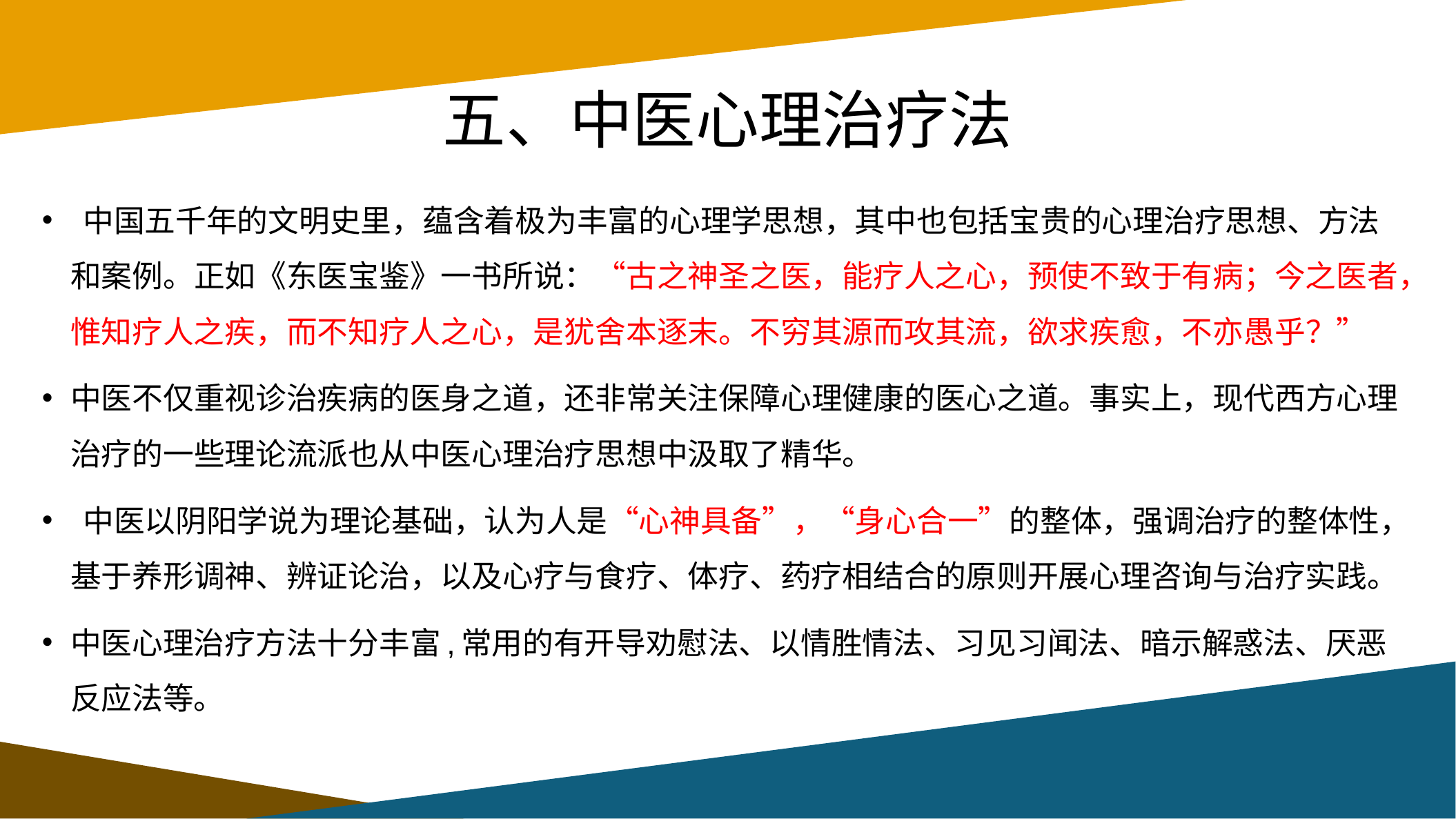

# 五、中医心理治疗法
 中国五千年的文明史里，蕴含着极为丰富的心理学思想，其中也包括宝贵的心理治疗思想、方法和案例。正如《东医宝鉴》一书所说：“古之神圣之医，能疗人之心，预使不致于有病；今之医者，惟知疗人之疾，而不知疗人之心，是犹舍本逐末。不穷其源而攻其流，欲求疾愈，不亦愚乎？”
中医不仅重视诊治疾病的医身之道，还非常关注保障心理健康的医心之道。事实上，现代西方心理治疗的一些理论流派也从中医心理治疗思想中汲取了精华。
 中医以阴阳学说为理论基础，认为人是“心神具备”，“身心合一”的整体，强调治疗的整体性，基于养形调神、辨证论治，以及心疗与食疗、体疗、药疗相结合的原则开展心理咨询与治疗实践。
中医心理治疗方法十分丰富,常用的有开导劝慰法、以情胜情法、习见习闻法、暗示解惑法、厌恶反应法等。